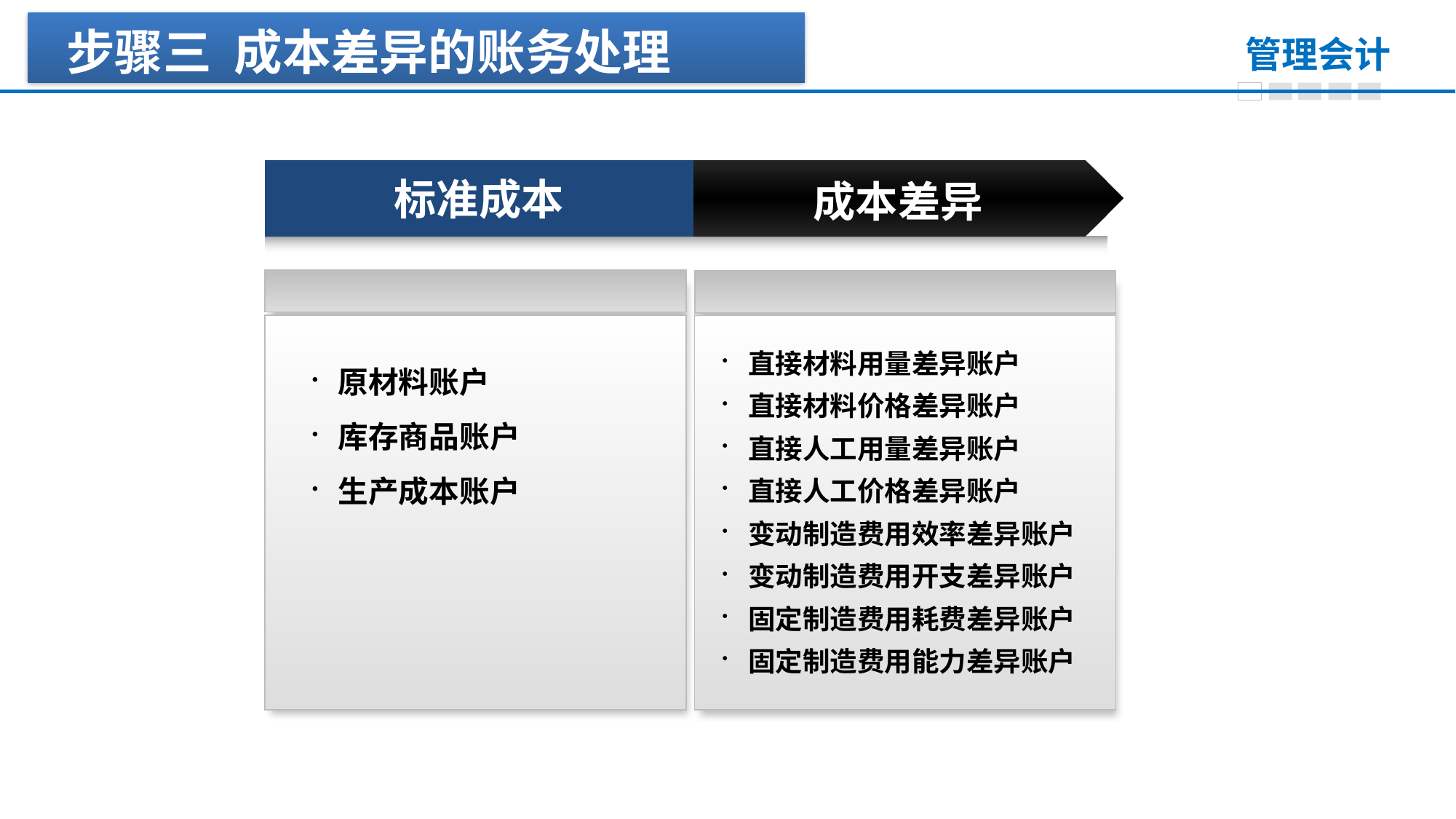

步骤三  成本差异的账务处理

标准成本
成本差异

|  |
| --- |
|  |
| --- |

直接材料用量差异账户
直接材料价格差异账户
直接人工用量差异账户
直接人工价格差异账户
变动制造费用效率差异账户
变动制造费用开支差异账户
固定制造费用耗费差异账户
固定制造费用能力差异账户
原材料账户
库存商品账户
生产成本账户